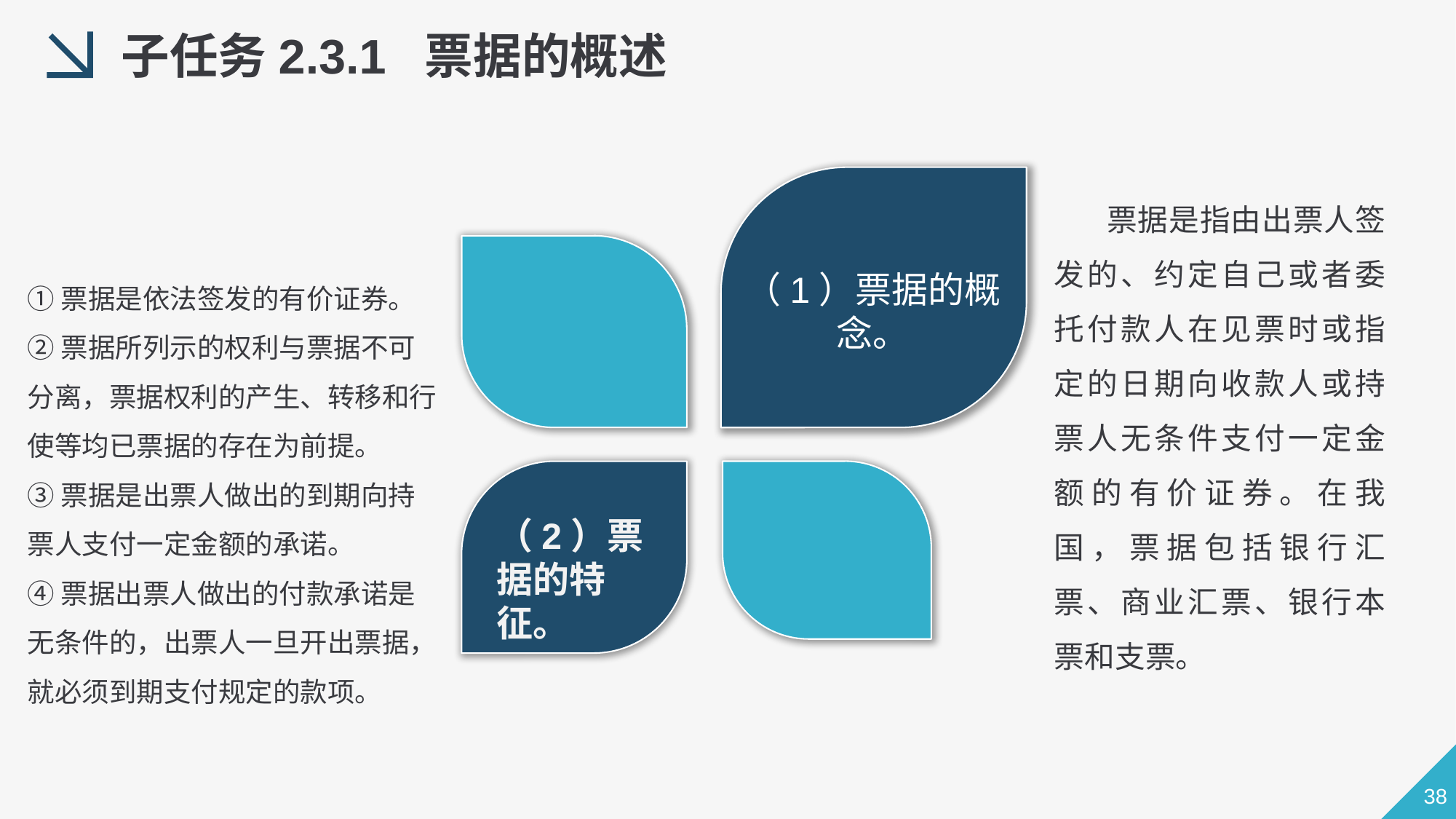

子任务2.3.1  票据的概述

      票据是指由出票人签发的、约定自己或者委托付款人在见票时或指定的日期向收款人或持票人无条件支付一定金额的有价证券。在我国，票据包括银行汇票、商业汇票、银行本票和支票。

①票据是依法签发的有价证券。
②票据所列示的权利与票据不可分离，票据权利的产生、转移和行使等均已票据的存在为前提。
③票据是出票人做出的到期向持票人支付一定金额的承诺。
④票据出票人做出的付款承诺是无条件的，出票人一旦开出票据，就必须到期支付规定的款项。

（1）票据的概念。

（2）票据的特征。